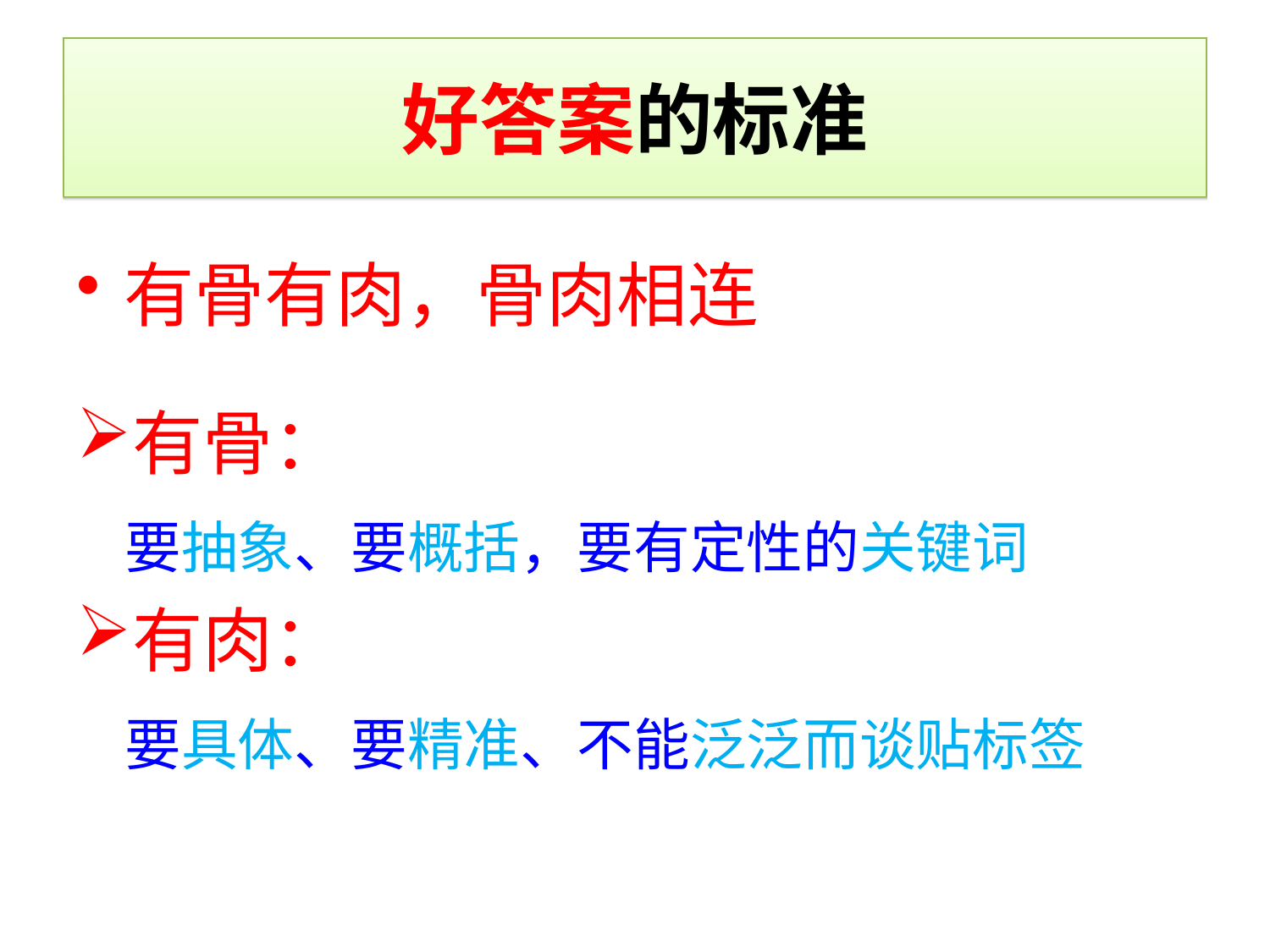

好答案的标准
有骨有肉，骨肉相连

有骨：
  要抽象、要概括，要有定性的关键词
有肉：
  要具体、要精准、不能泛泛而谈贴标签